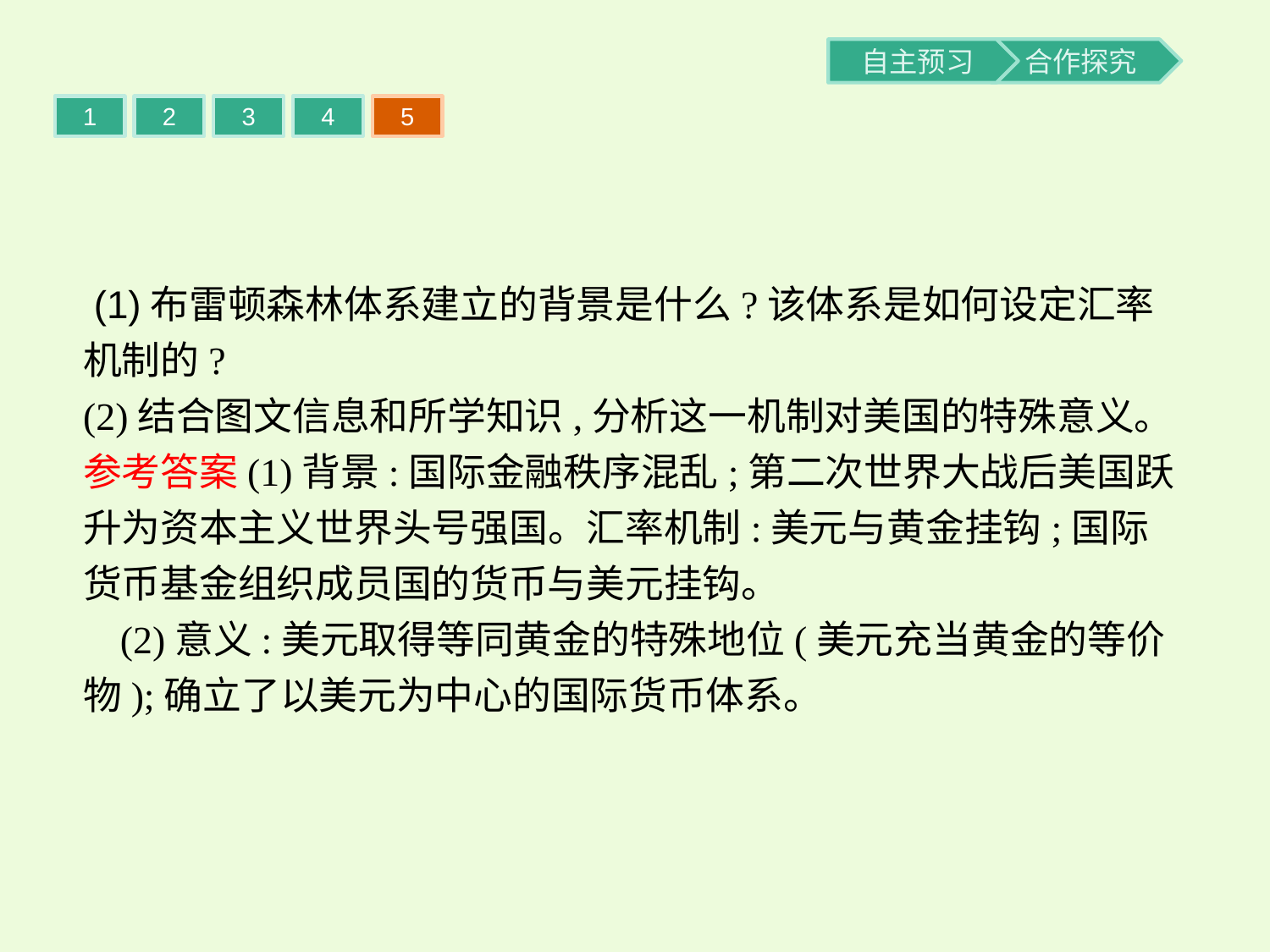

1
2
3
4
5
 (1)布雷顿森林体系建立的背景是什么?该体系是如何设定汇率机制的?
(2)结合图文信息和所学知识,分析这一机制对美国的特殊意义。
参考答案(1)背景:国际金融秩序混乱;第二次世界大战后美国跃升为资本主义世界头号强国。汇率机制:美元与黄金挂钩;国际货币基金组织成员国的货币与美元挂钩。
(2)意义:美元取得等同黄金的特殊地位(美元充当黄金的等价物);确立了以美元为中心的国际货币体系。